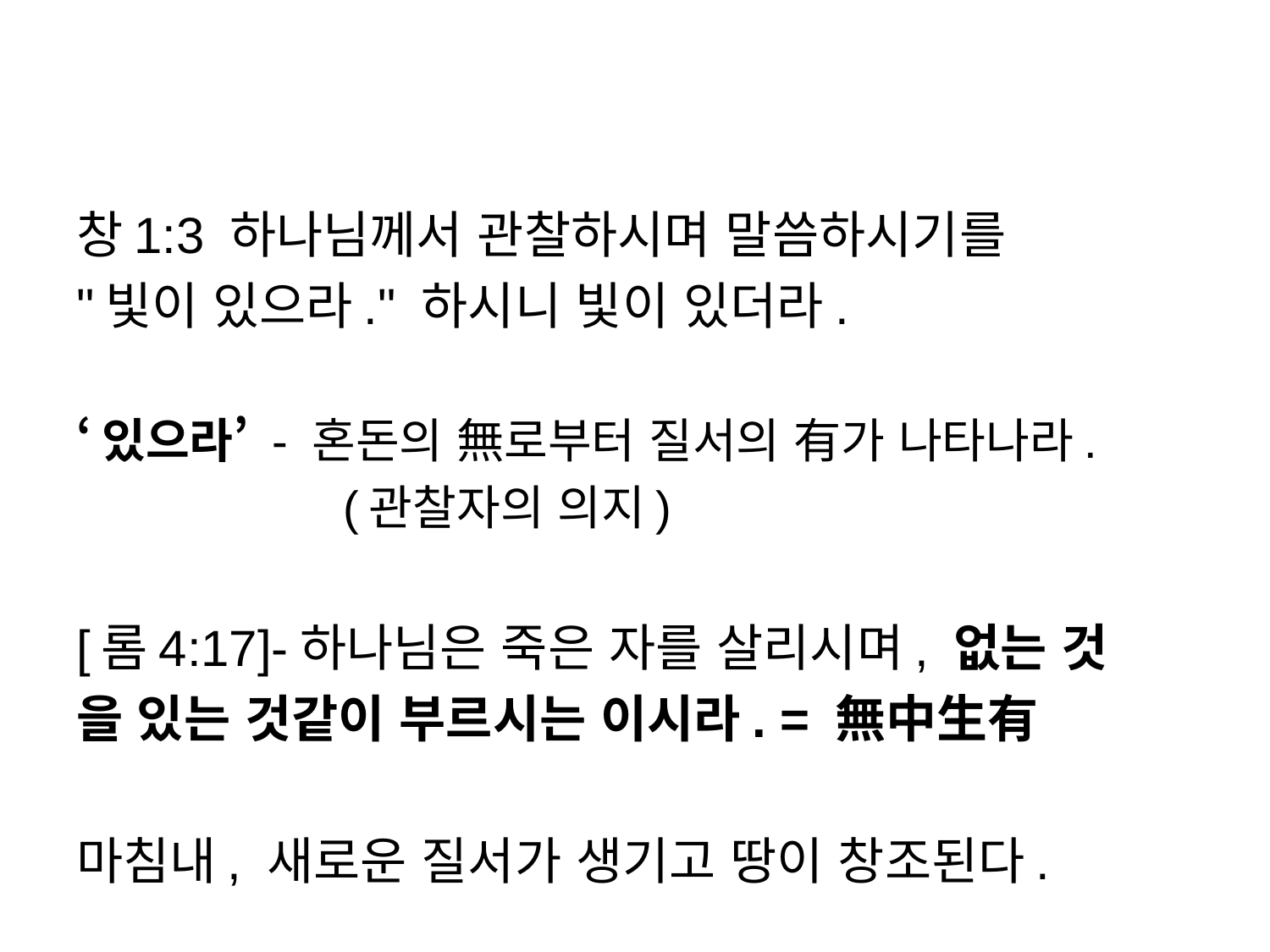

창1:3 하나님께서 관찰하시며 말씀하시기를
"빛이 있으라." 하시니 빛이 있더라.

‘있으라’ - 혼돈의 無로부터 질서의 有가 나타나라.
                    (관찰자의 의지)

[롬4:17]-하나님은 죽은 자를 살리시며, 없는 것
을 있는 것같이 부르시는 이시라. = 無中生有

마침내, 새로운 질서가 생기고 땅이 창조된다.